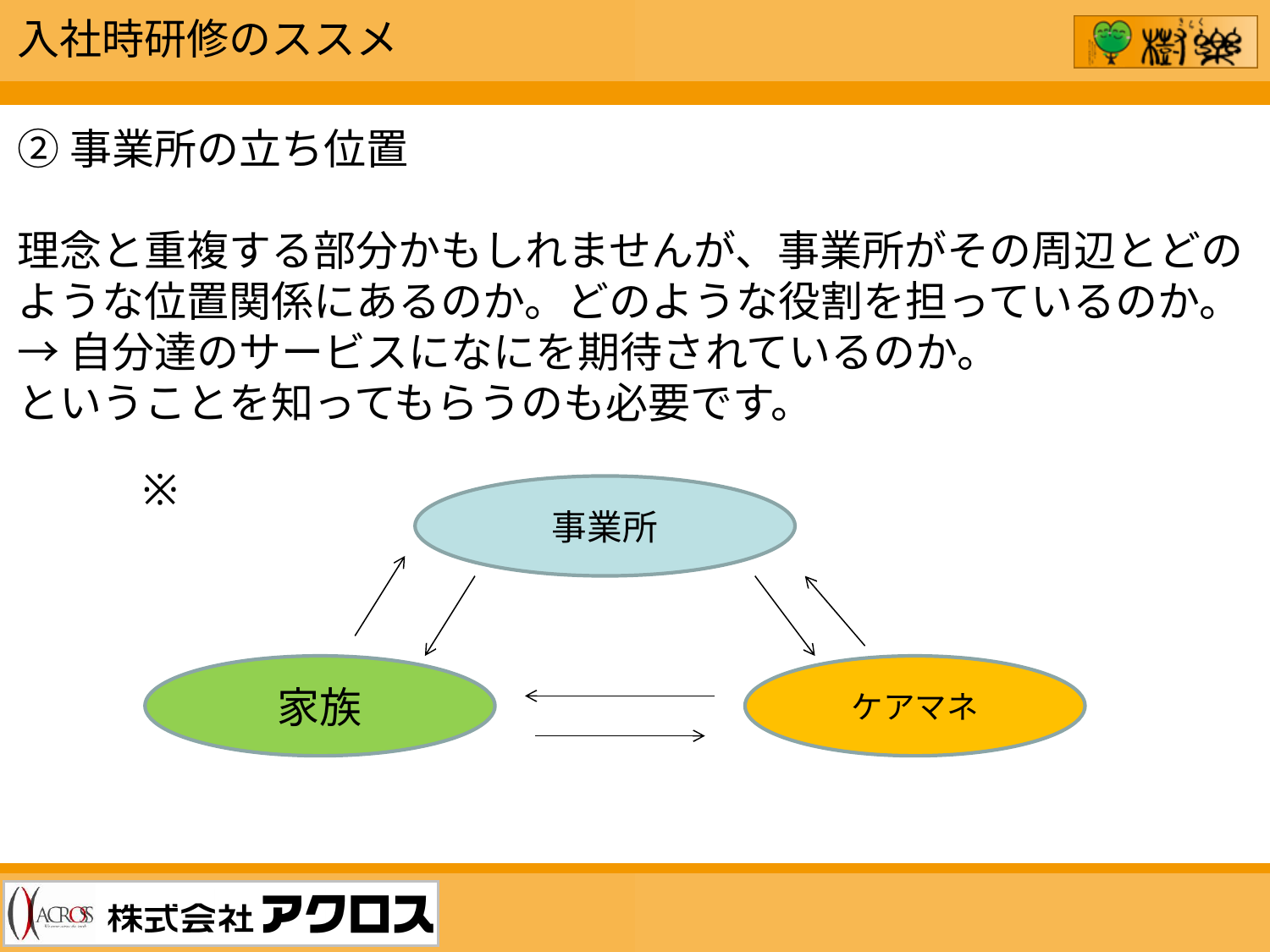

入社時研修のススメ
②事業所の立ち位置

理念と重複する部分かもしれませんが、事業所がその周辺とどのような位置関係にあるのか。どのような役割を担っているのか。
→自分達のサービスになにを期待されているのか。
ということを知ってもらうのも必要です。
※
事業所
家族
ケアマネ